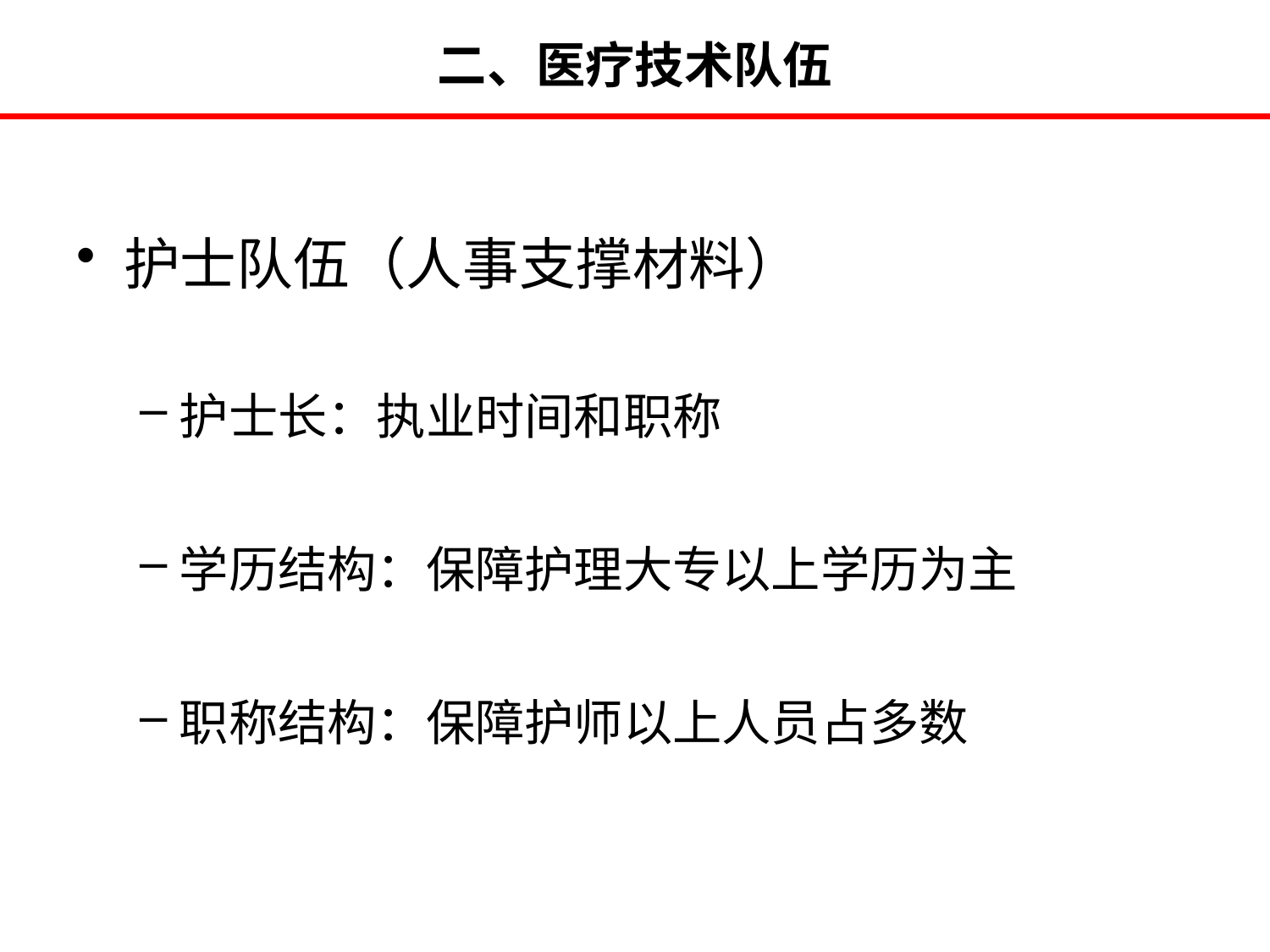

# 二、医疗技术队伍
护士队伍（人事支撑材料）

护士长：执业时间和职称

学历结构：保障护理大专以上学历为主

职称结构：保障护师以上人员占多数